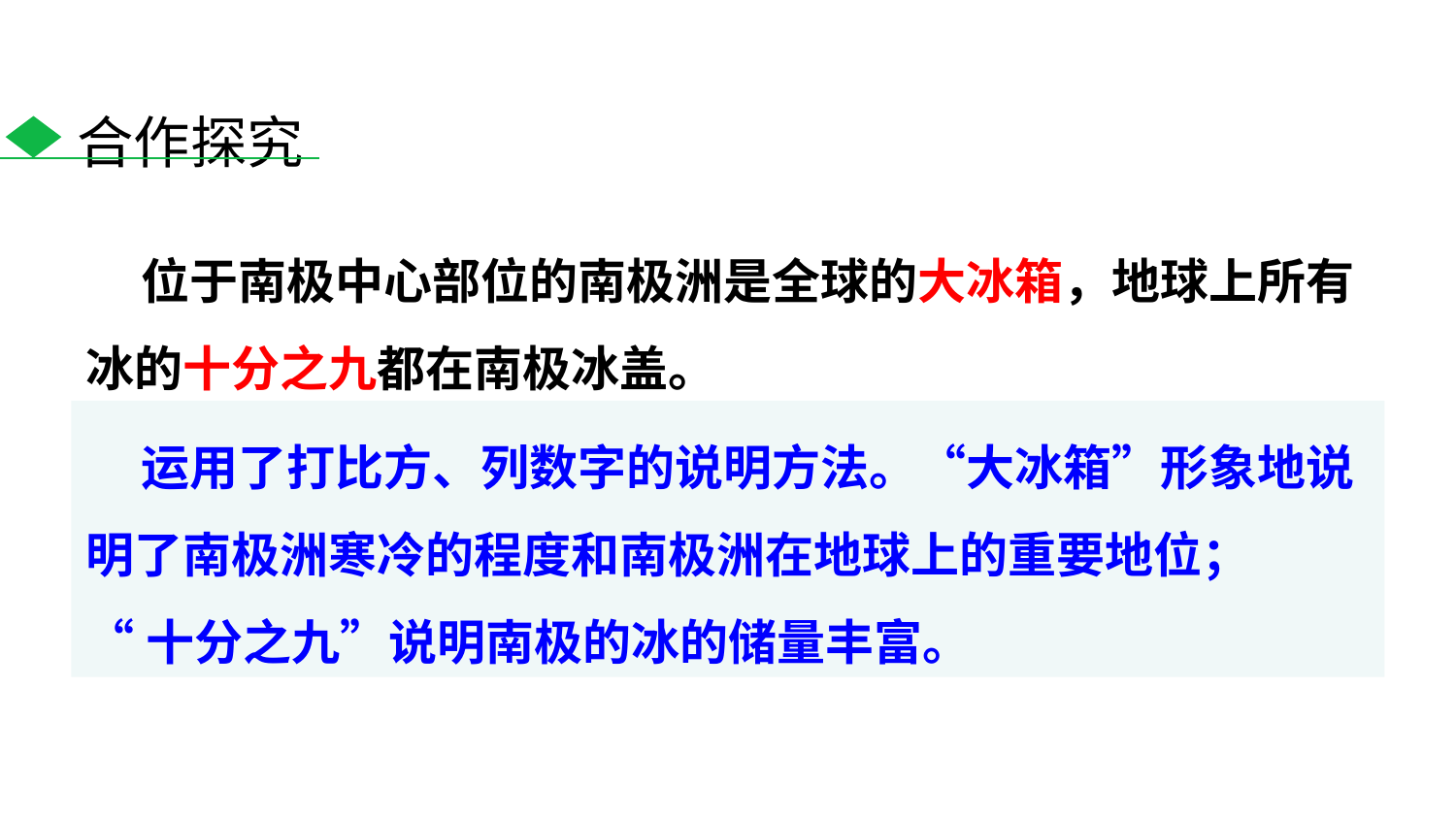

合作探究

    位于南极中心部位的南极洲是全球的大冰箱，地球上所有冰的十分之九都在南极冰盖。
    运用了打比方、列数字的说明方法。“大冰箱”形象地说明了南极洲寒冷的程度和南极洲在地球上的重要地位；
“十分之九”说明南极的冰的储量丰富。